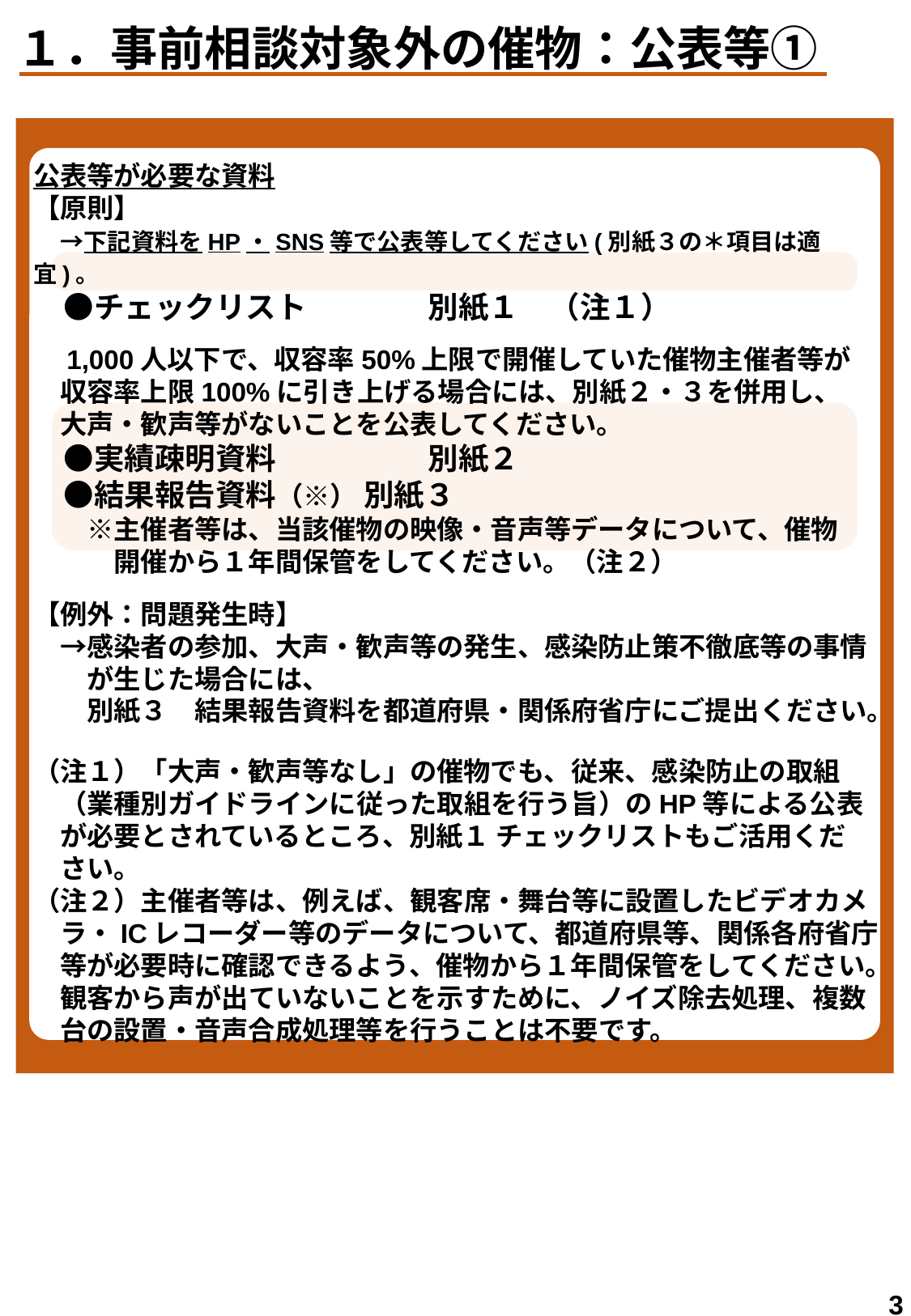

１．事前相談対象外の催物：公表等①

公表等が必要な資料
【原則】
　→下記資料をHP・SNS等で公表等してください(別紙３の＊項目は適宜)。
　●チェックリスト	　別紙１　（注１）

　1,000人以下で、収容率50%上限で開催していた催物主催者等が
　収容率上限100%に引き上げる場合には、別紙２・３を併用し、
　大声・歓声等がないことを公表してください。
　●実績疎明資料	　別紙２
　●結果報告資料（※） 別紙３
　　※主催者等は、当該催物の映像・音声等データについて、催物
　　　開催から１年間保管をしてください。（注２）

【例外：問題発生時】
　→感染者の参加、大声・歓声等の発生、感染防止策不徹底等の事情
　　が生じた場合には、
　　別紙３　結果報告資料を都道府県・関係府省庁にご提出ください。

（注１）「大声・歓声等なし」の催物でも、従来、感染防止の取組
　（業種別ガイドラインに従った取組を行う旨）のHP等による公表
　が必要とされているところ、別紙１ チェックリストもご活用くだ
　さい。
（注２）主催者等は、例えば、観客席・舞台等に設置したビデオカメ
　ラ・ICレコーダー等のデータについて、都道府県等、関係各府省庁
　等が必要時に確認できるよう、催物から１年間保管をしてください。
　観客から声が出ていないことを示すために、ノイズ除去処理、複数
　台の設置・音声合成処理等を行うことは不要です。

3